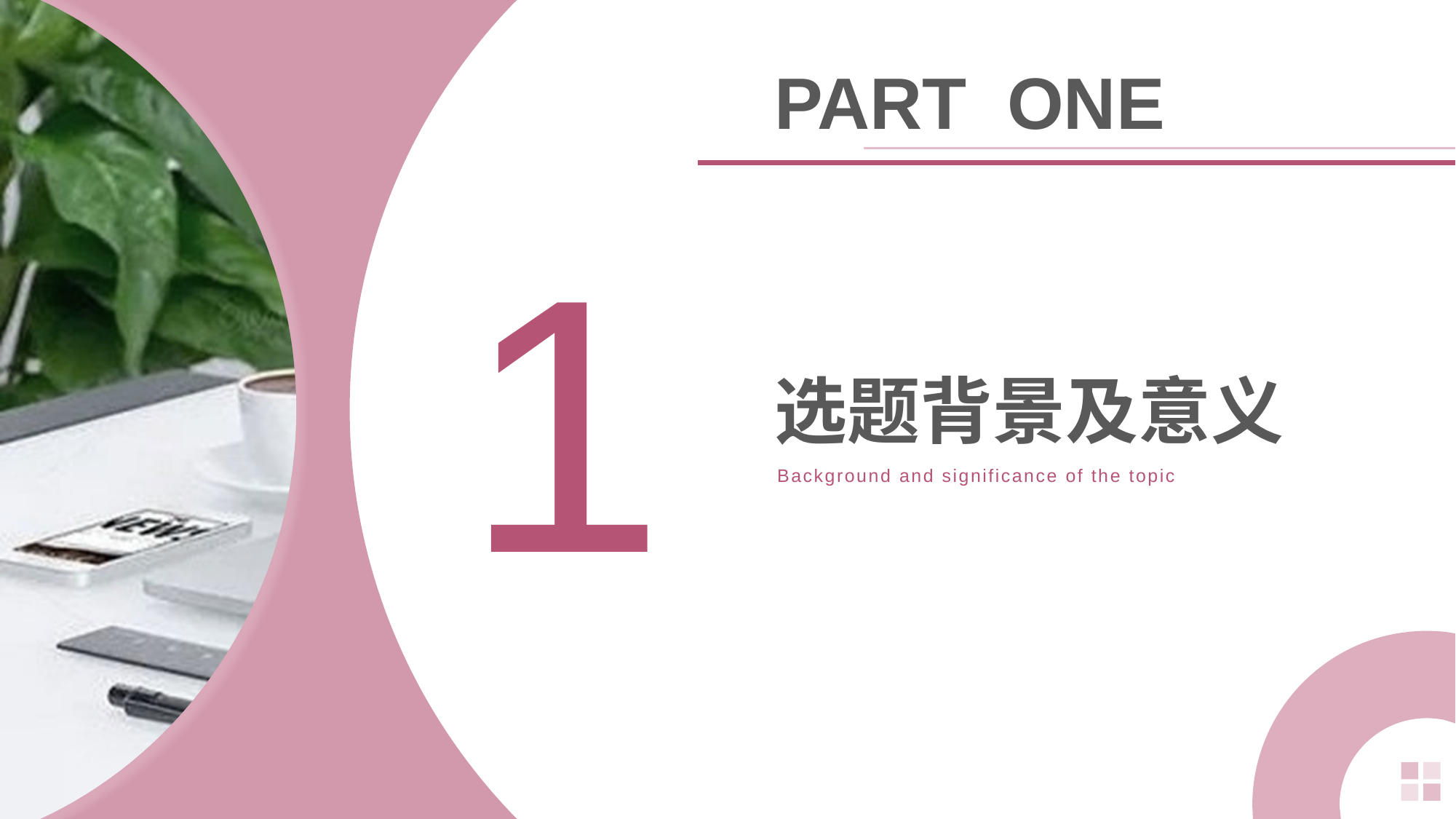

PART  ONE
1
选题背景及意义
Background and significance of the topic